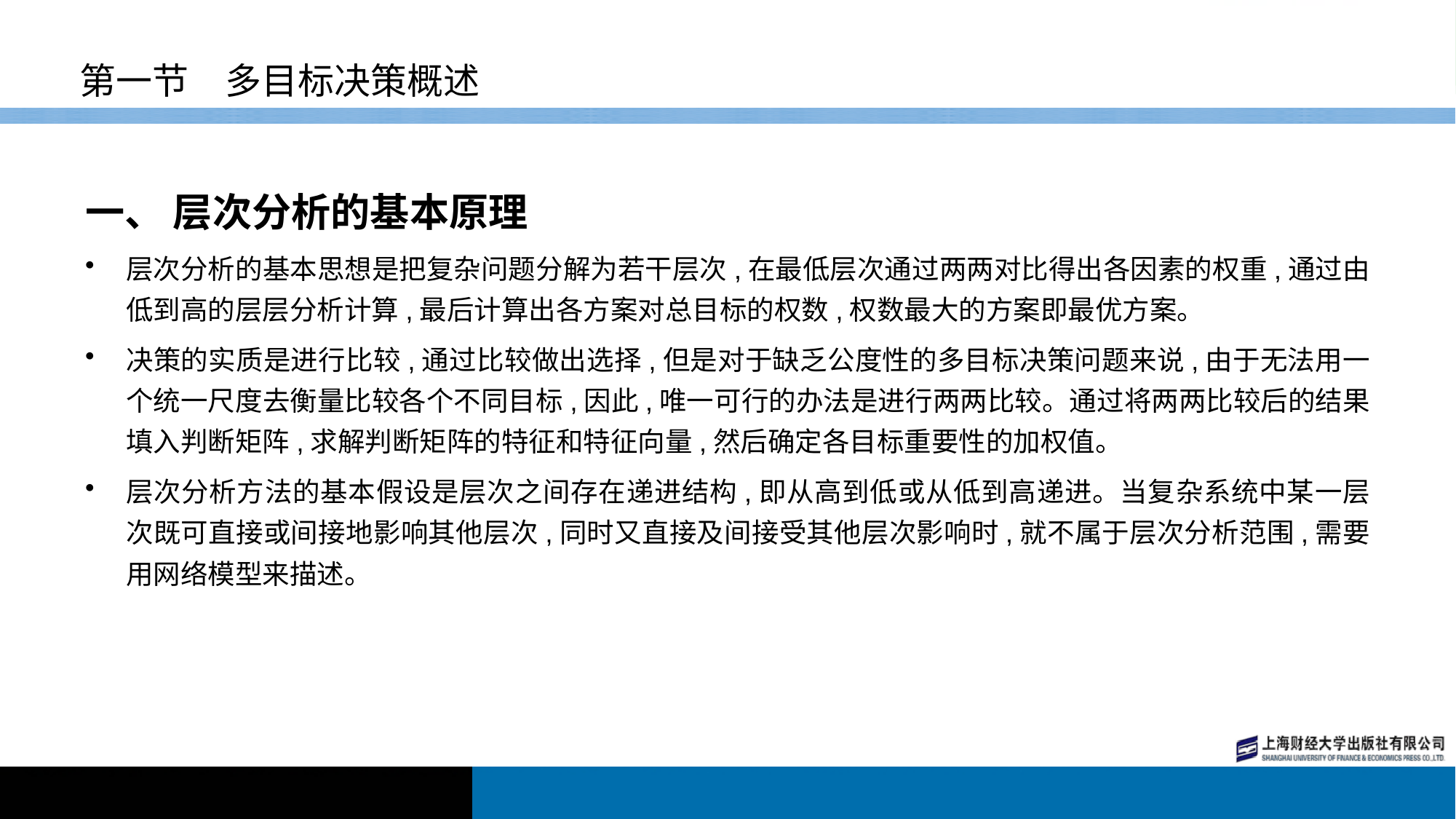

# 第一节　多目标决策概述
一、 层次分析的基本原理
层次分析的基本思想是把复杂问题分解为若干层次,在最低层次通过两两对比得出各因素的权重,通过由低到高的层层分析计算,最后计算出各方案对总目标的权数,权数最大的方案即最优方案。
决策的实质是进行比较,通过比较做出选择,但是对于缺乏公度性的多目标决策问题来说,由于无法用一个统一尺度去衡量比较各个不同目标,因此,唯一可行的办法是进行两两比较。通过将两两比较后的结果填入判断矩阵,求解判断矩阵的特征和特征向量,然后确定各目标重要性的加权值。
层次分析方法的基本假设是层次之间存在递进结构,即从高到低或从低到高递进。当复杂系统中某一层次既可直接或间接地影响其他层次,同时又直接及间接受其他层次影响时,就不属于层次分析范围,需要用网络模型来描述。

6